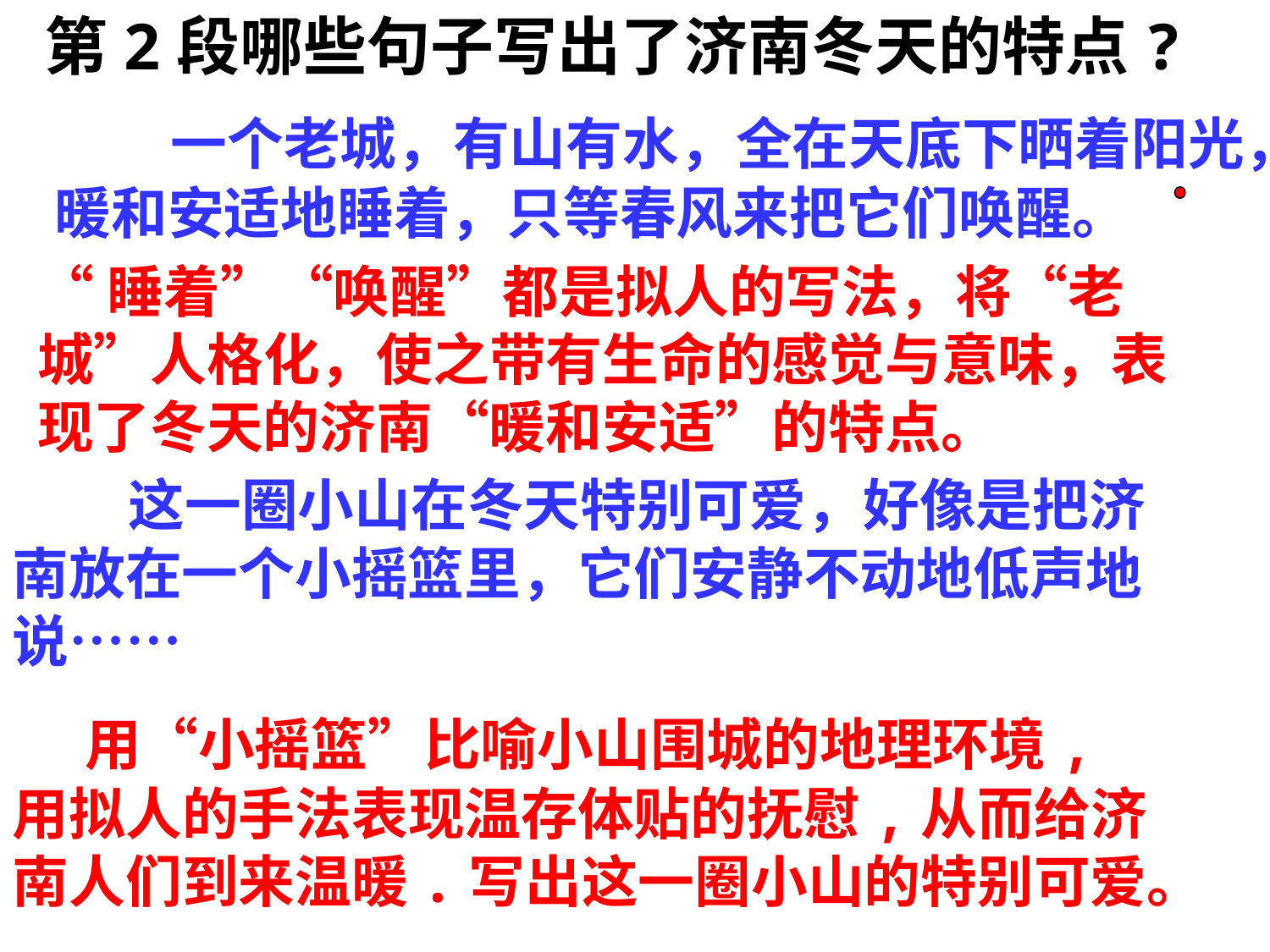

第2段哪些句子写出了济南冬天的特点?
       一个老城，有山有水，全在天底下晒着阳光，暖和安适地睡着，只等春风来把它们唤醒。

“睡着”“唤醒”都是拟人的写法，将“老城”人格化，使之带有生命的感觉与意味，表现了冬天的济南“暖和安适”的特点。
       这一圈小山在冬天特别可爱，好像是把济南放在一个小摇篮里，它们安静不动地低声地说……
    用“小摇篮”比喻小山围城的地理环境, 用拟人的手法表现温存体贴的抚慰,从而给济南人们到来温暖.写出这一圈小山的特别可爱。